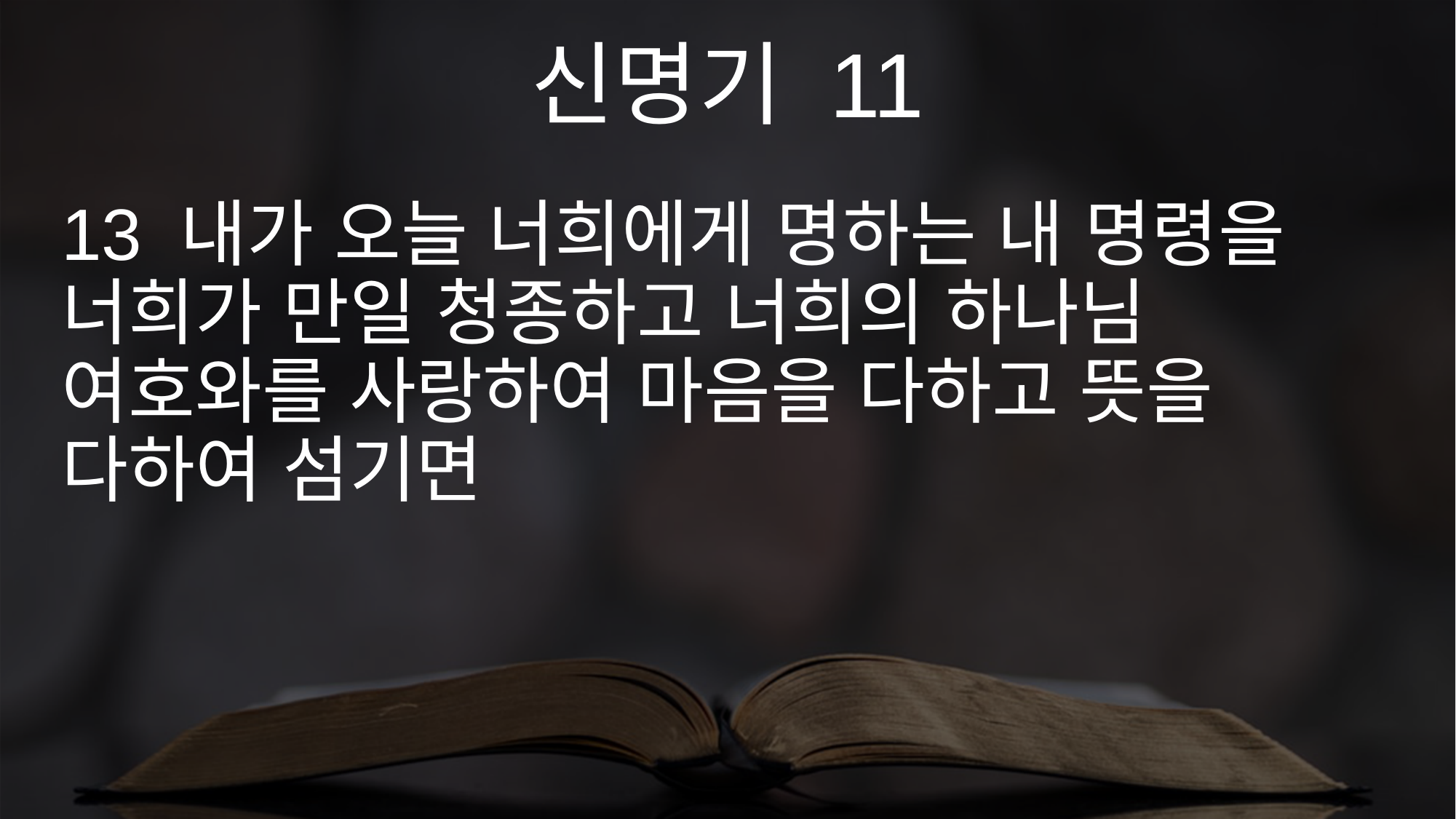

신명기 11
13 내가 오늘 너희에게 명하는 내 명령을 너희가 만일 청종하고 너희의 하나님 여호와를 사랑하여 마음을 다하고 뜻을 다하여 섬기면